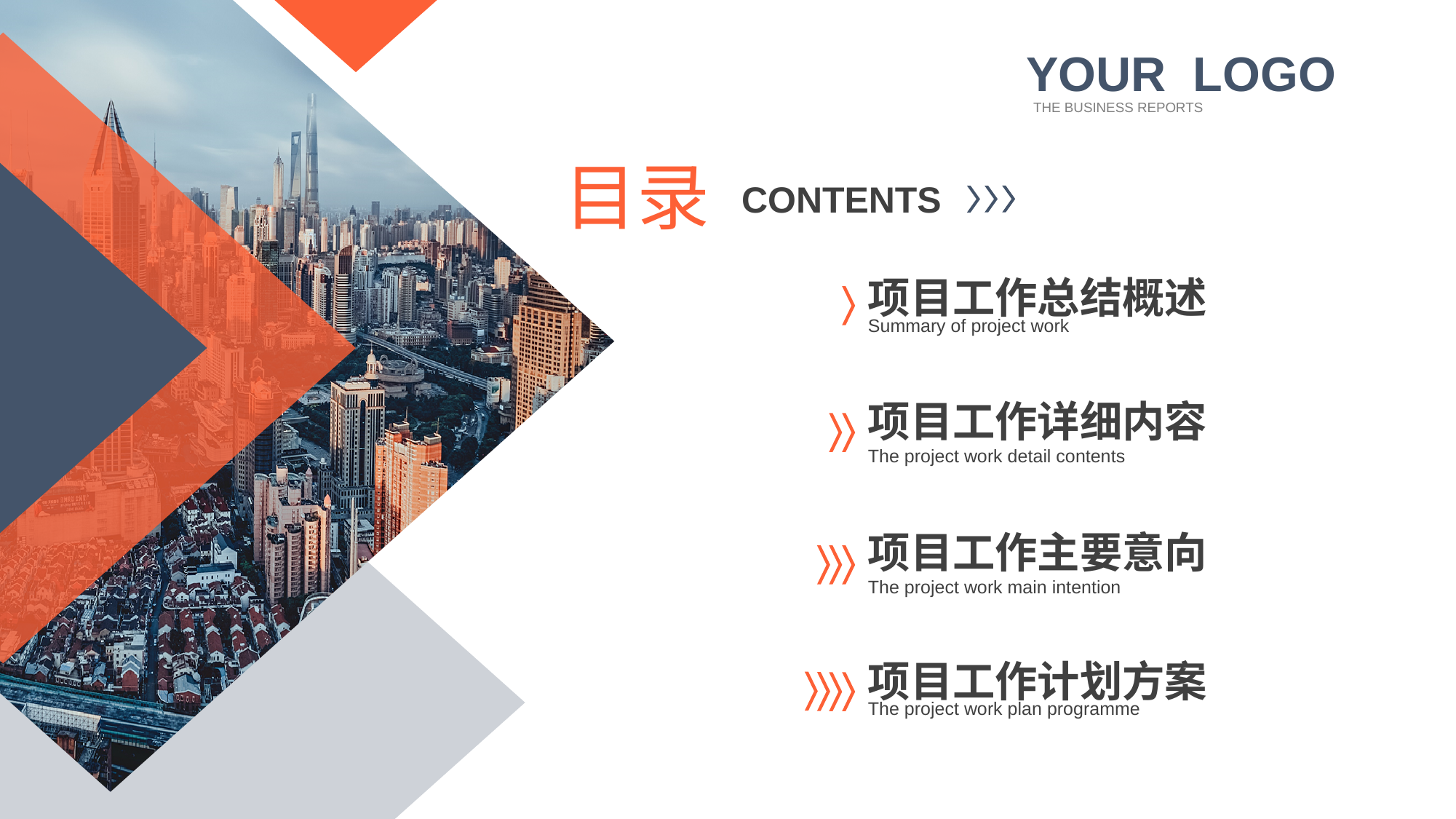

行业PPT模板http://www.XXX.com/hangye/

YOUR  LOGO
THE BUSINESS REPORTS
目录
CONTENTS

项目工作总结概述

Summary of project work

项目工作详细内容

The project work detail contents
项目工作主要意向

The project work main intention
项目工作计划方案

The project work plan programme